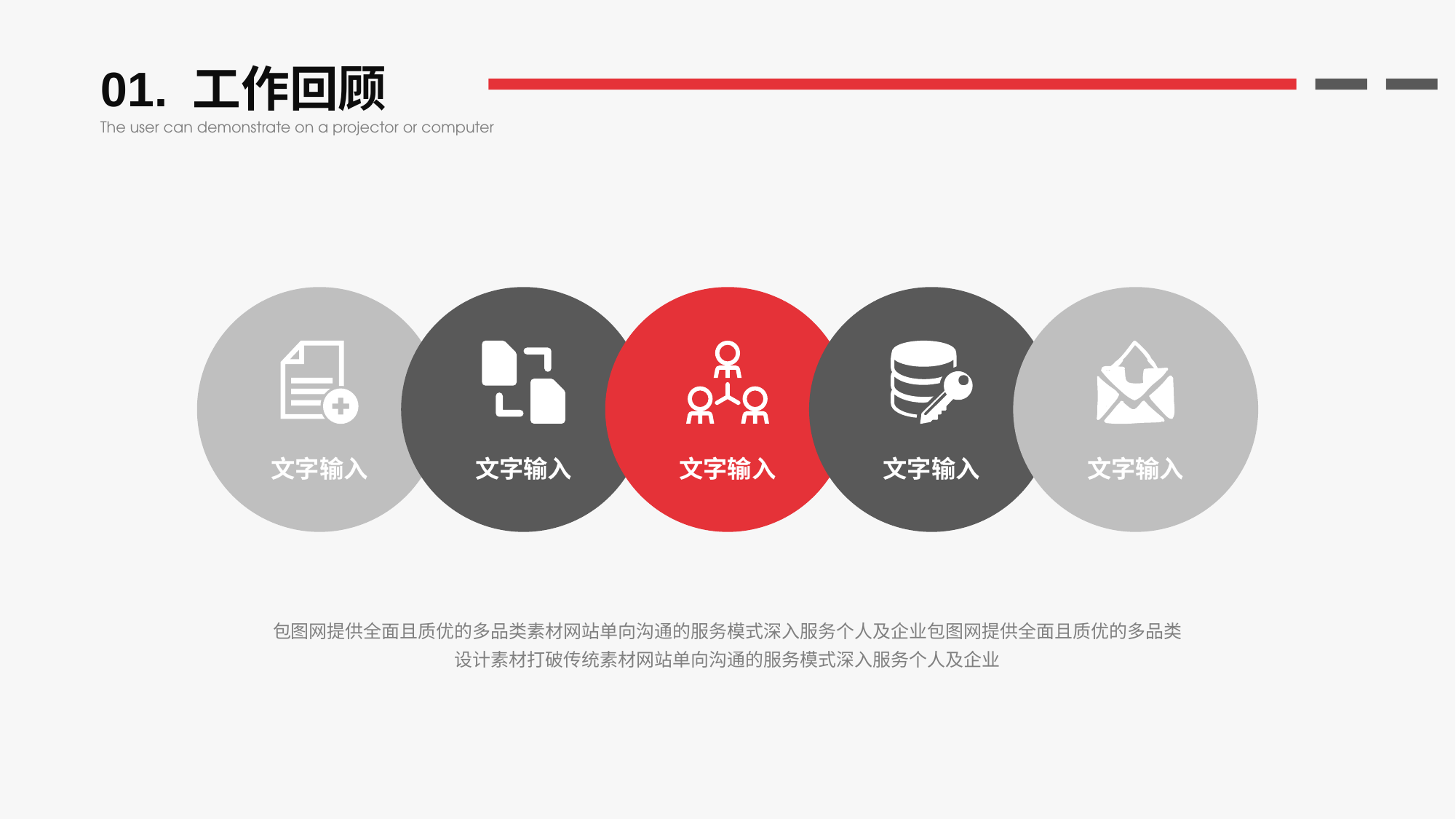

01. 工作回顾
The user can demonstrate on a projector or computer

文字输入
文字输入
文字输入
文字输入
文字输入
包图网提供全面且质优的多品类素材网站单向沟通的服务模式深入服务个人及企业包图网提供全面且质优的多品类设计素材打破传统素材网站单向沟通的服务模式深入服务个人及企业